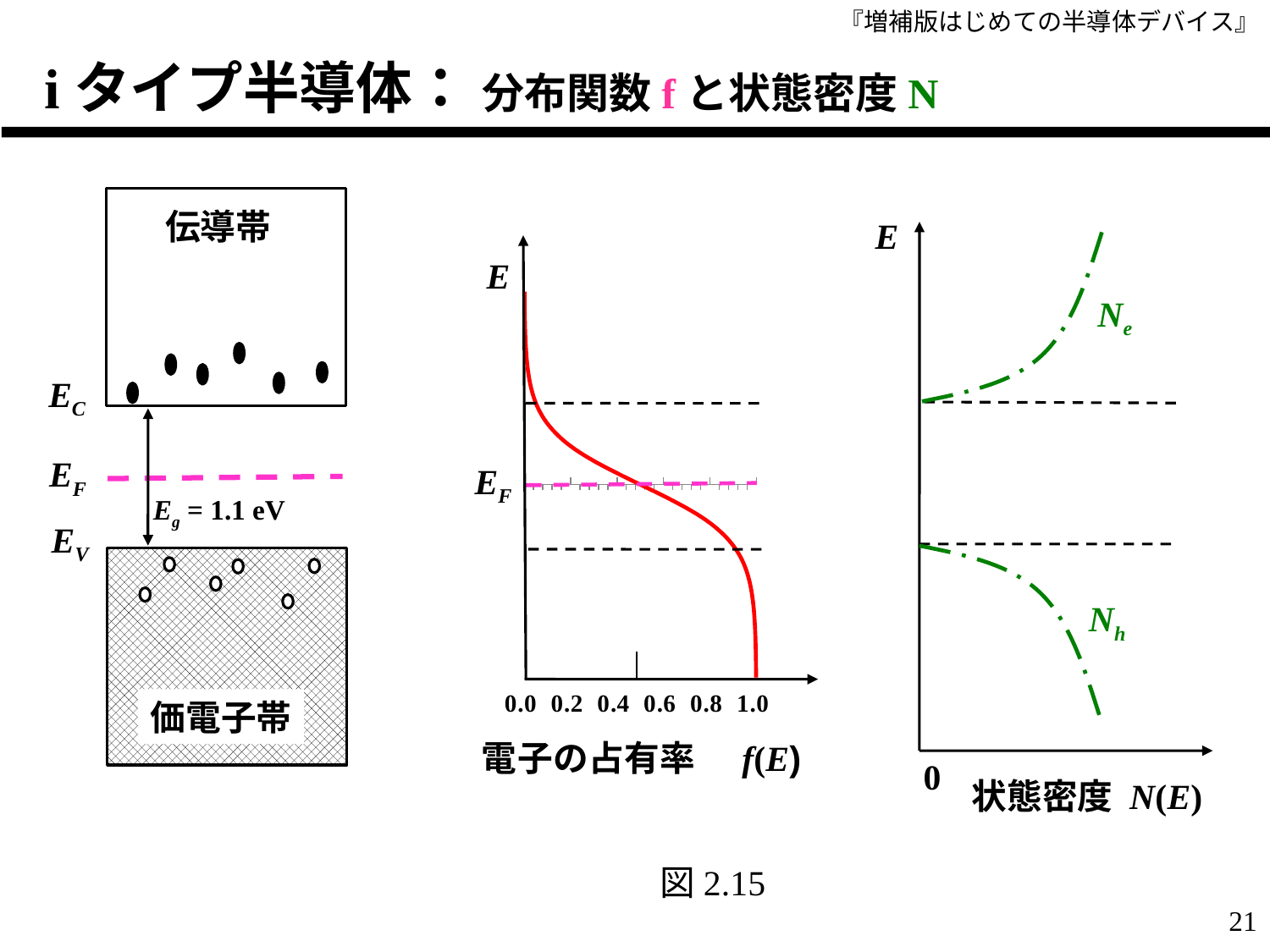

iタイプ半導体： 分布関数fと状態密度N

伝導帯

EC

Eg = 1.1 eV
EF

EV

価電子帯
E

Ne

Nh
0
状態密度 N(E)

E

EF

### Chart

| Category | 1000 |
|---|---|
図2.15
21